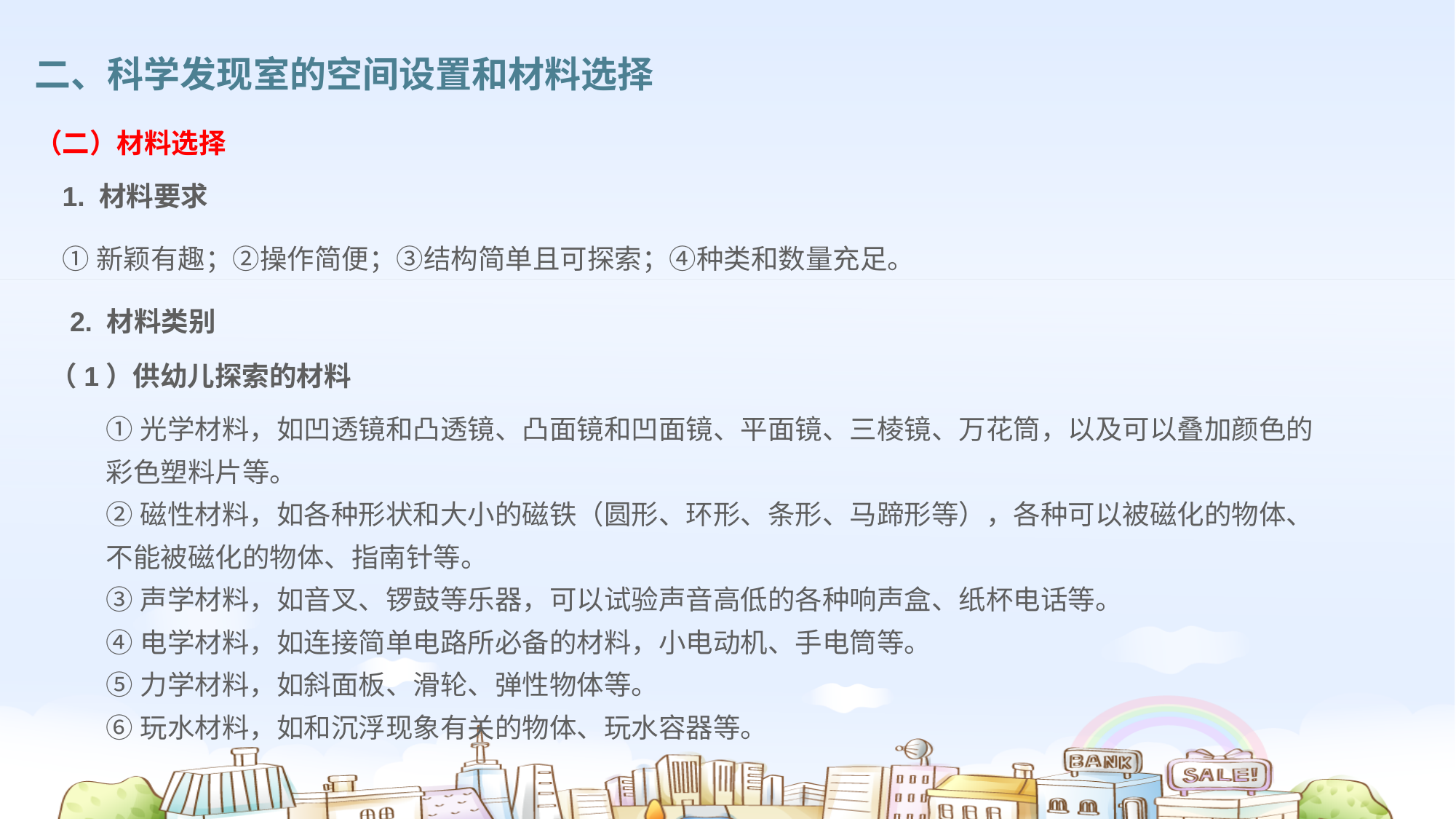

二、科学发现室的空间设置和材料选择
（二）材料选择
1. 材料要求
①新颖有趣；②操作简便；③结构简单且可探索；④种类和数量充足。
 2. 材料类别
（1）供幼儿探索的材料
①光学材料，如凹透镜和凸透镜、凸面镜和凹面镜、平面镜、三棱镜、万花筒，以及可以叠加颜色的彩色塑料片等。
②磁性材料，如各种形状和大小的磁铁（圆形、环形、条形、马蹄形等），各种可以被磁化的物体、不能被磁化的物体、指南针等。
③声学材料，如音叉、锣鼓等乐器，可以试验声音高低的各种响声盒、纸杯电话等。
④电学材料，如连接简单电路所必备的材料，小电动机、手电筒等。
⑤力学材料，如斜面板、滑轮、弹性物体等。
⑥玩水材料，如和沉浮现象有关的物体、玩水容器等。